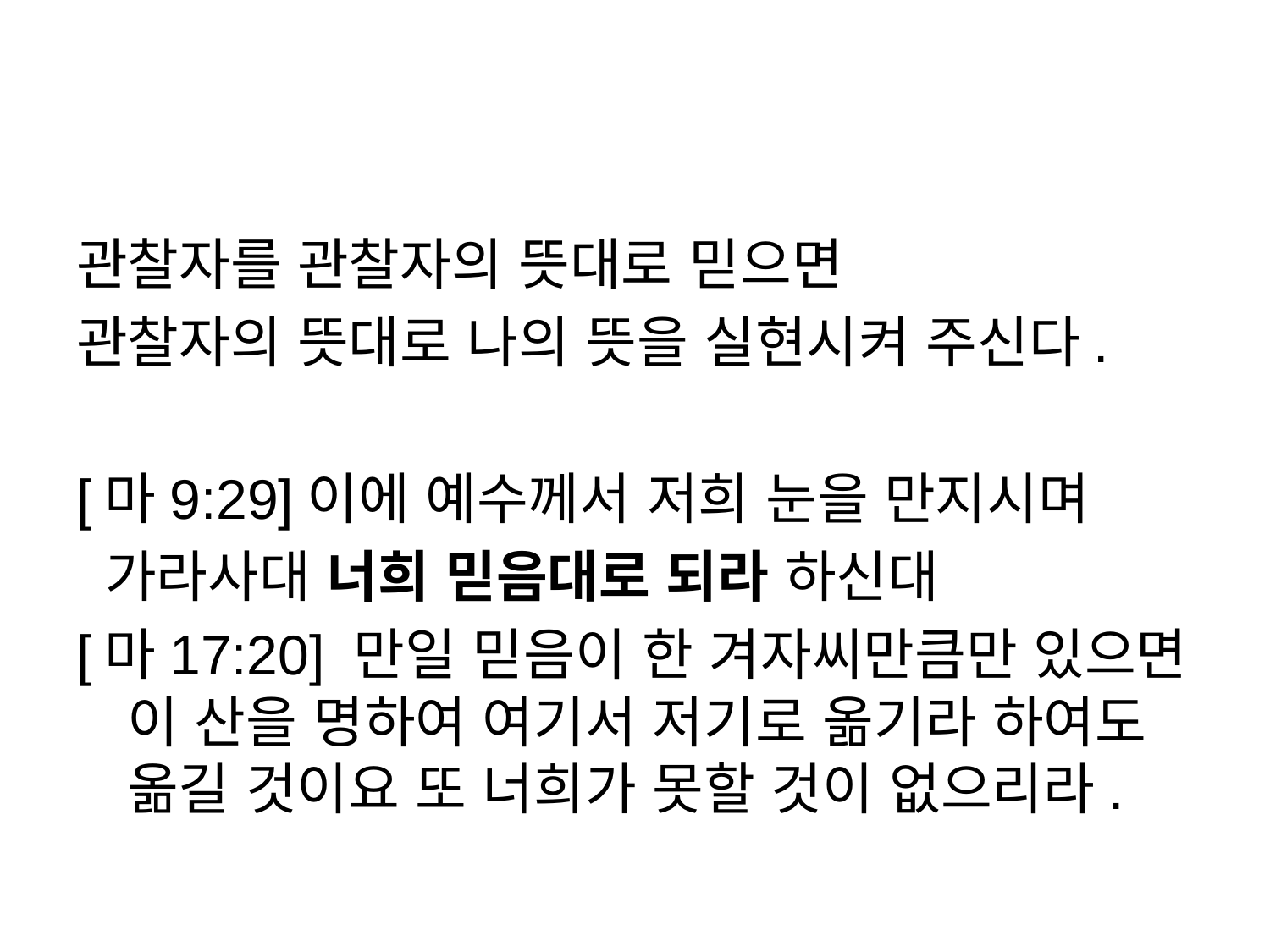

#
관찰자를 관찰자의 뜻대로 믿으면
관찰자의 뜻대로 나의 뜻을 실현시켜 주신다.

[마9:29]이에 예수께서 저희 눈을 만지시며
 가라사대 너희 믿음대로 되라 하신대
[마17:20] 만일 믿음이 한 겨자씨만큼만 있으면 이 산을 명하여 여기서 저기로 옮기라 하여도 옮길 것이요 또 너희가 못할 것이 없으리라.